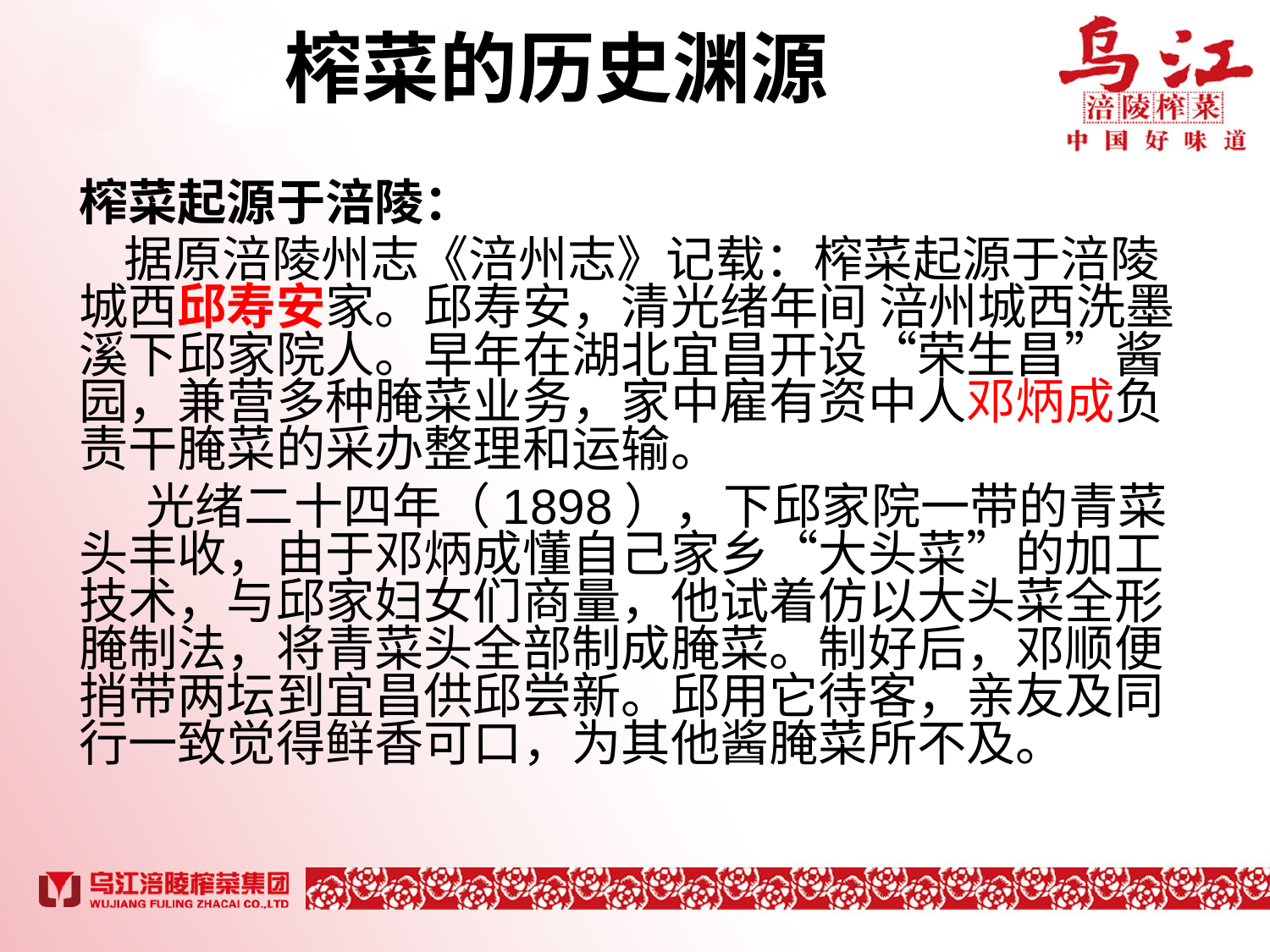

# 榨菜的历史渊源
榨菜起源于涪陵：
   据原涪陵州志《涪州志》记载：榨菜起源于涪陵城西邱寿安家。邱寿安，清光绪年间 涪州城西洗墨溪下邱家院人。早年在湖北宜昌开设“荣生昌”酱园，兼营多种腌菜业务，家中雇有资中人邓炳成负责干腌菜的采办整理和运输。
     光绪二十四年（1898），下邱家院一带的青菜头丰收，由于邓炳成懂自己家乡“大头菜”的加工技术，与邱家妇女们商量，他试着仿以大头菜全形腌制法，将青菜头全部制成腌菜。制好后，邓顺便捎带两坛到宜昌供邱尝新。邱用它待客，亲友及同行一致觉得鲜香可口，为其他酱腌菜所不及。